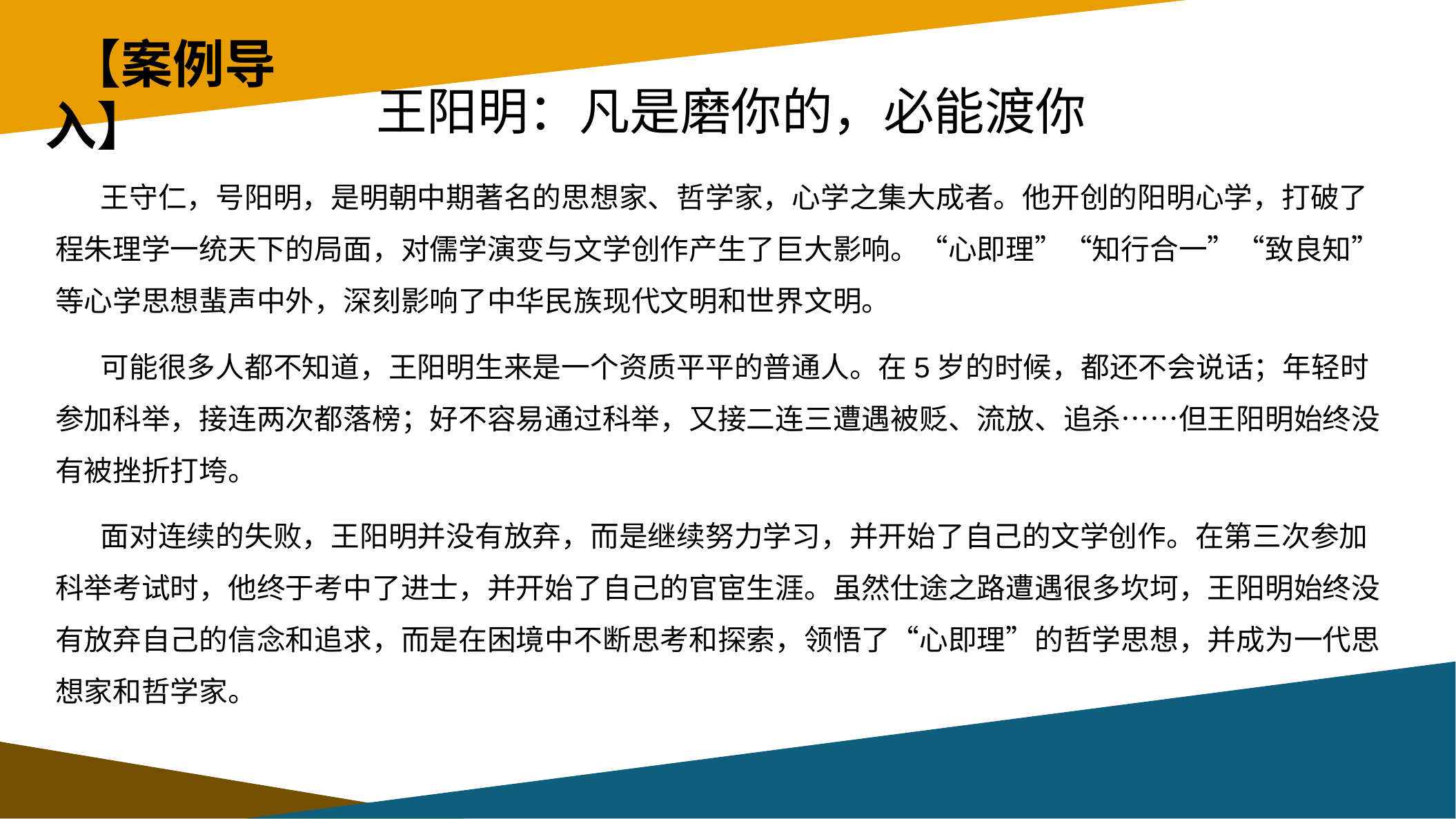

【案例导入】
# 王阳明：凡是磨你的，必能渡你
      王守仁，号阳明，是明朝中期著名的思想家、哲学家，心学之集大成者。他开创的阳明心学，打破了程朱理学一统天下的局面，对儒学演变与文学创作产生了巨大影响。“心即理”“知行合一”“致良知”等心学思想蜚声中外，深刻影响了中华民族现代文明和世界文明。
      可能很多人都不知道，王阳明生来是一个资质平平的普通人。在5岁的时候，都还不会说话；年轻时参加科举，接连两次都落榜；好不容易通过科举，又接二连三遭遇被贬、流放、追杀……但王阳明始终没有被挫折打垮。
      面对连续的失败，王阳明并没有放弃，而是继续努力学习，并开始了自己的文学创作。在第三次参加科举考试时，他终于考中了进士，并开始了自己的官宦生涯。虽然仕途之路遭遇很多坎坷，王阳明始终没有放弃自己的信念和追求，而是在困境中不断思考和探索，领悟了“心即理”的哲学思想，并成为一代思想家和哲学家。